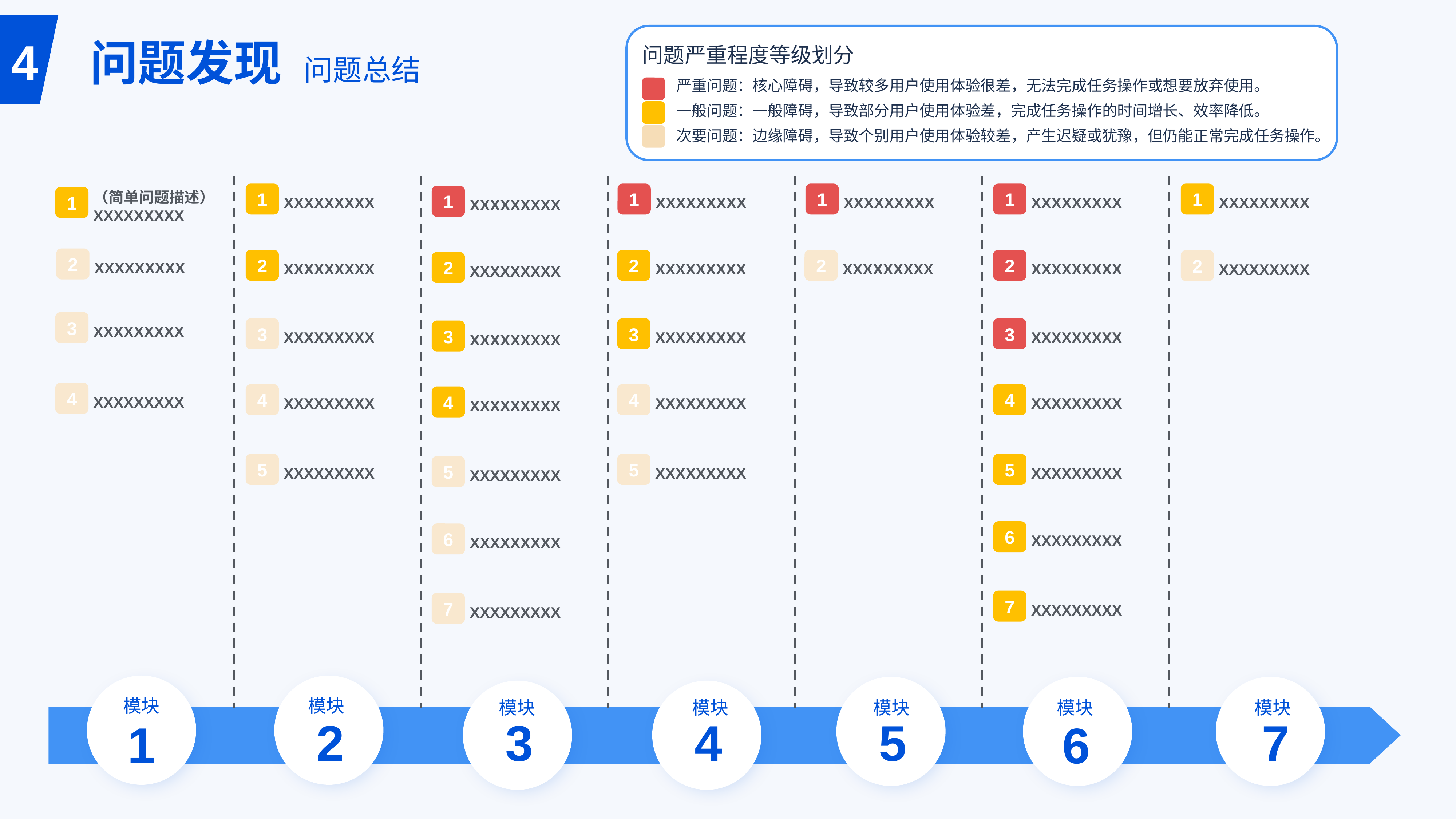

# 问题发现  问题总结

问题严重程度等级划分
 严重问题：核心障碍，导致较多用户使用体验很差，无法完成任务操作或想要放弃使用。
 一般问题：一般障碍，导致部分用户使用体验差，完成任务操作的时间增长、效率降低。
 次要问题：边缘障碍，导致个别用户使用体验较差，产生迟疑或犹豫，但仍能正常完成任务操作。

4
1
XXXXXXXXX
1
XXXXXXXXX
1
XXXXXXXXX
1
XXXXXXXXX
2
XXXXXXXXX
3
XXXXXXXXX
4
XXXXXXXXX
5
XXXXXXXXX
1
XXXXXXXXX
（简单问题描述）XXXXXXXXX
1
1
XXXXXXXXX
2
XXXXXXXXX
3
XXXXXXXXX
4
XXXXXXXXX
5
XXXXXXXXX
6
XXXXXXXXX
7
XXXXXXXXX
2
XXXXXXXXX
2
XXXXXXXXX
2
XXXXXXXXX
2
XXXXXXXXX
2
XXXXXXXXX
3
XXXXXXXXX
3
XXXXXXXXX
3
XXXXXXXXX
4
XXXXXXXXX
4
XXXXXXXXX
4
XXXXXXXXX
5
XXXXXXXXX
5
XXXXXXXXX
6
XXXXXXXXX
7
XXXXXXXXX

模块
模块
模块
模块
模块
模块
模块

2
3
4
5
7
1
6